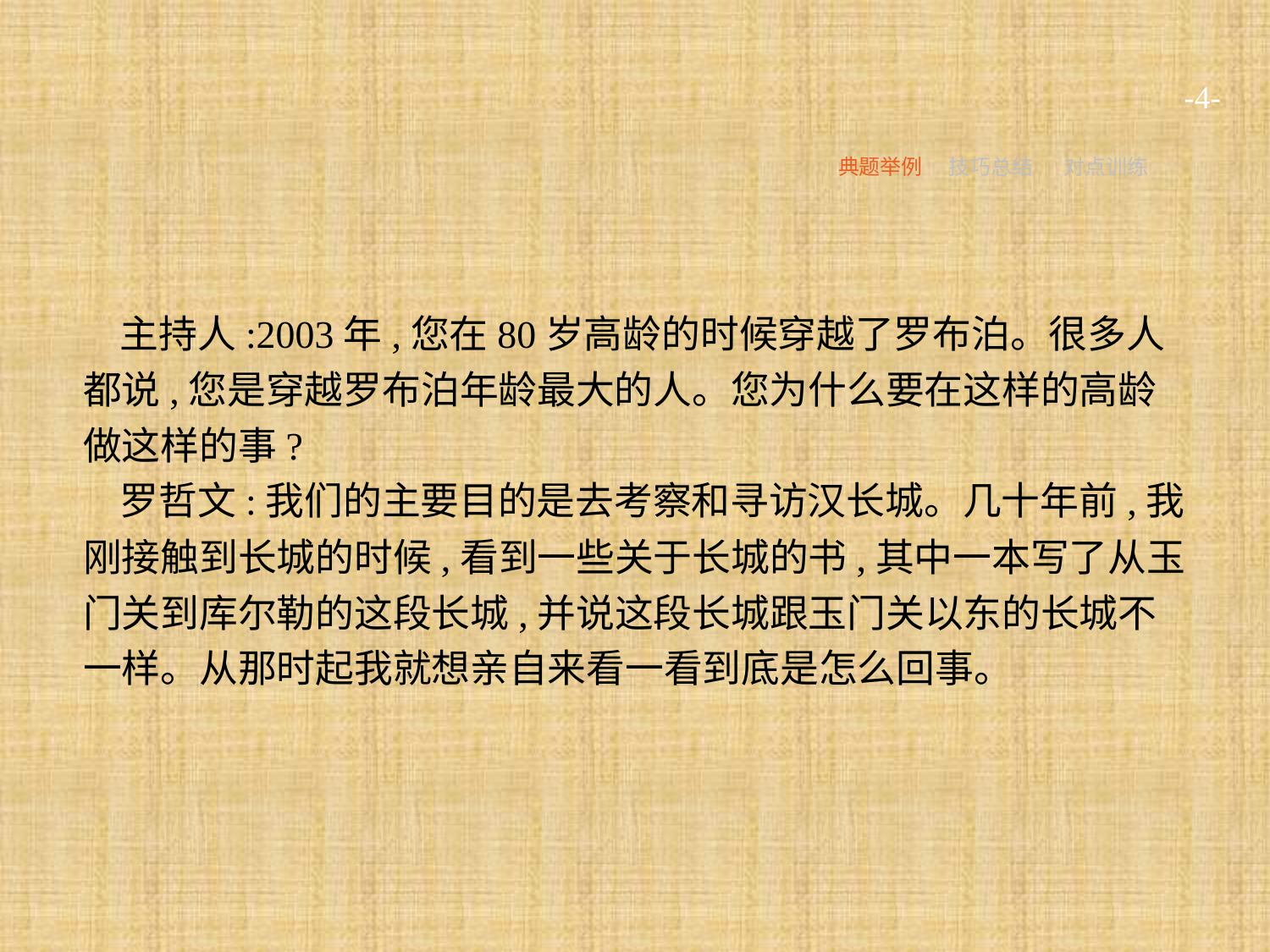

-4-
典题举例
技巧总结
对点训练
主持人:2003年,您在80岁高龄的时候穿越了罗布泊。很多人都说,您是穿越罗布泊年龄最大的人。您为什么要在这样的高龄做这样的事?
罗哲文:我们的主要目的是去考察和寻访汉长城。几十年前,我刚接触到长城的时候,看到一些关于长城的书,其中一本写了从玉门关到库尔勒的这段长城,并说这段长城跟玉门关以东的长城不一样。从那时起我就想亲自来看一看到底是怎么回事。